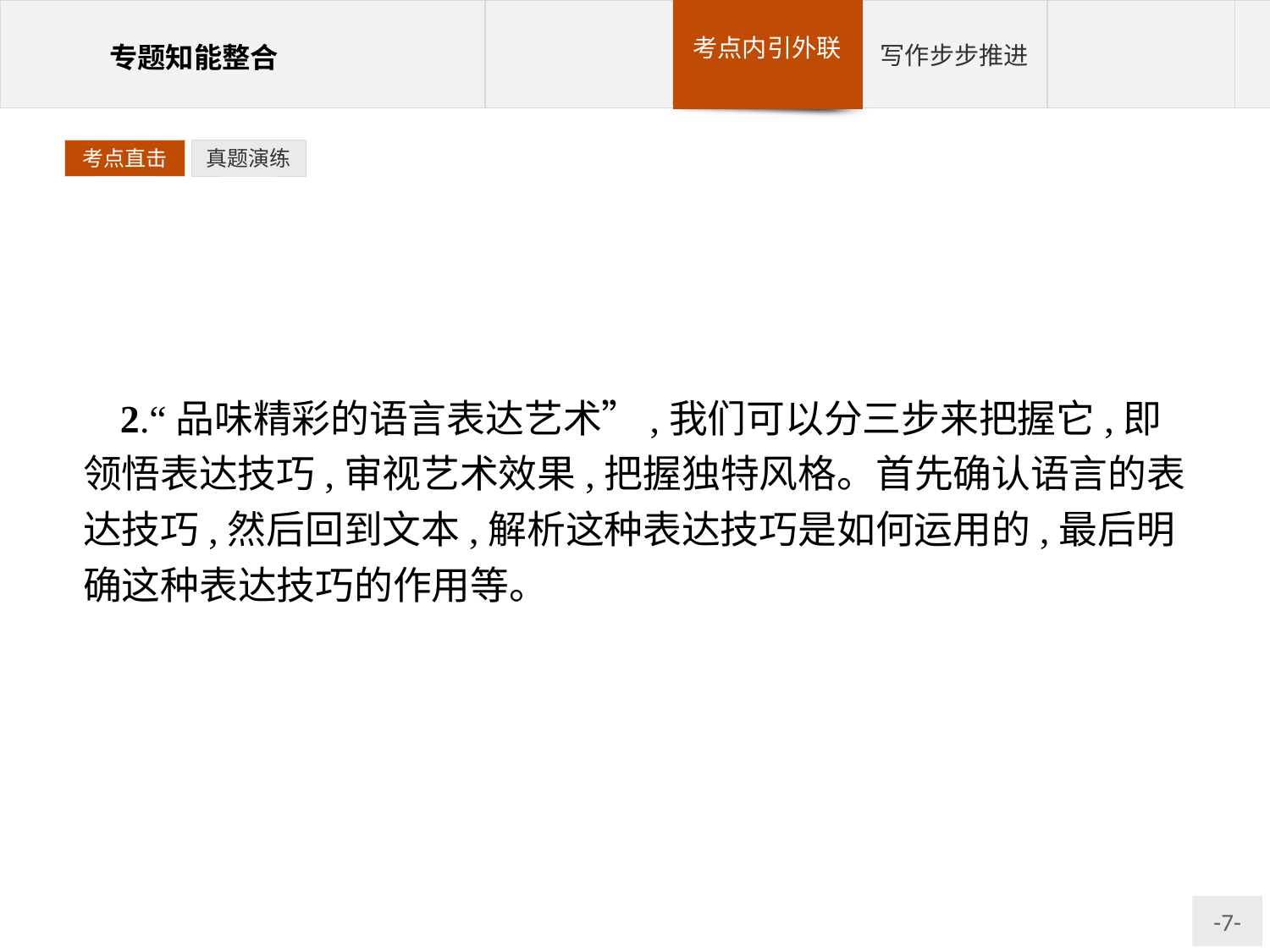

考点直击
真题演练
2.“品味精彩的语言表达艺术”,我们可以分三步来把握它,即领悟表达技巧,审视艺术效果,把握独特风格。首先确认语言的表达技巧,然后回到文本,解析这种表达技巧是如何运用的,最后明确这种表达技巧的作用等。